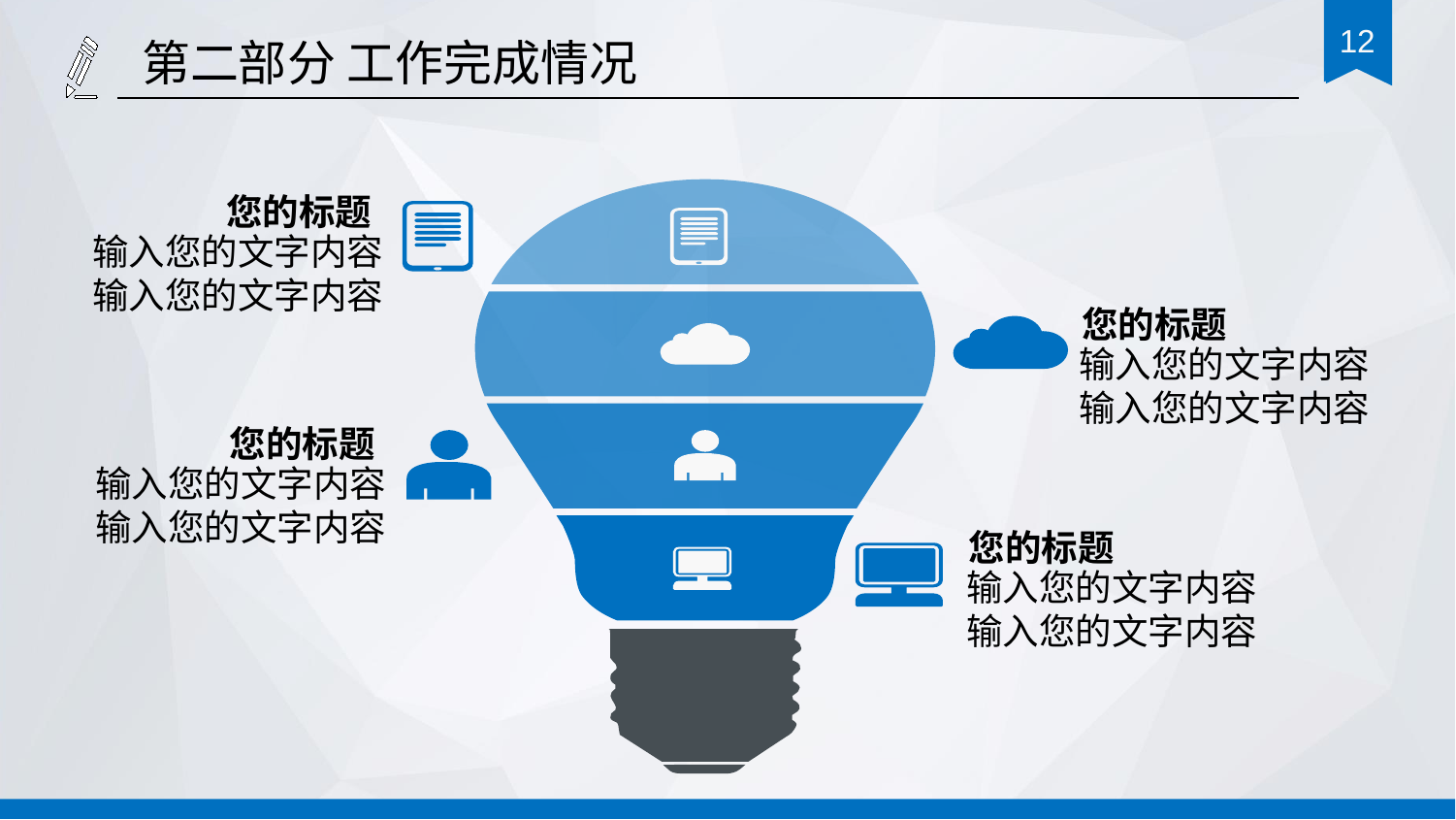

第二部分 工作完成情况

您的标题

输入您的文字内容
输入您的文字内容

您的标题

输入您的文字内容
输入您的文字内容

您的标题

输入您的文字内容
输入您的文字内容

您的标题

输入您的文字内容
输入您的文字内容